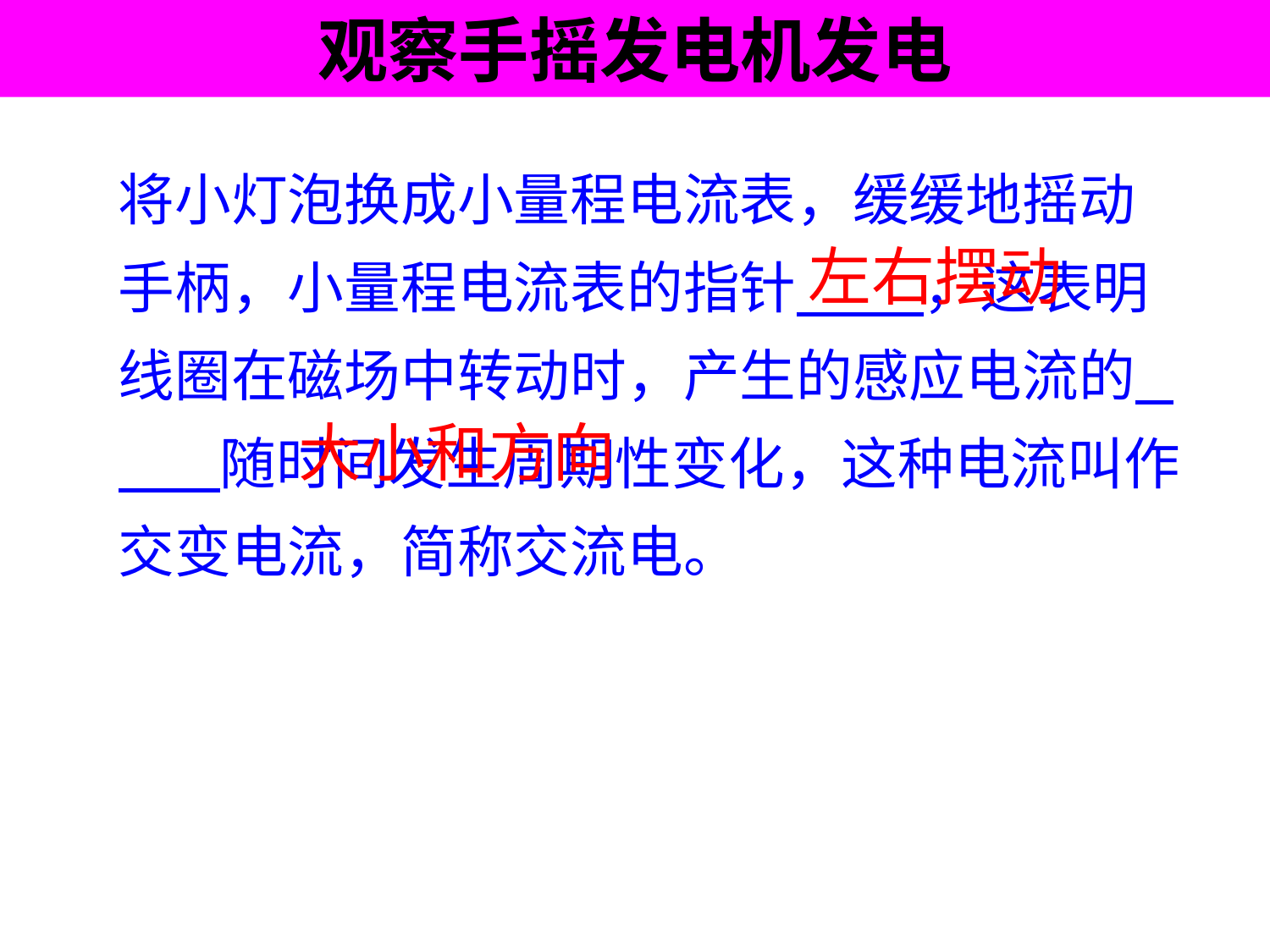

观察手摇发电机发电
将小灯泡换成小量程电流表，缓缓地摇动手柄，小量程电流表的指针          ，这表明线圈在磁场中转动时，产生的感应电流的            随时间发生周期性变化，这种电流叫作交变电流，简称交流电。
左右摆动
大小和方向